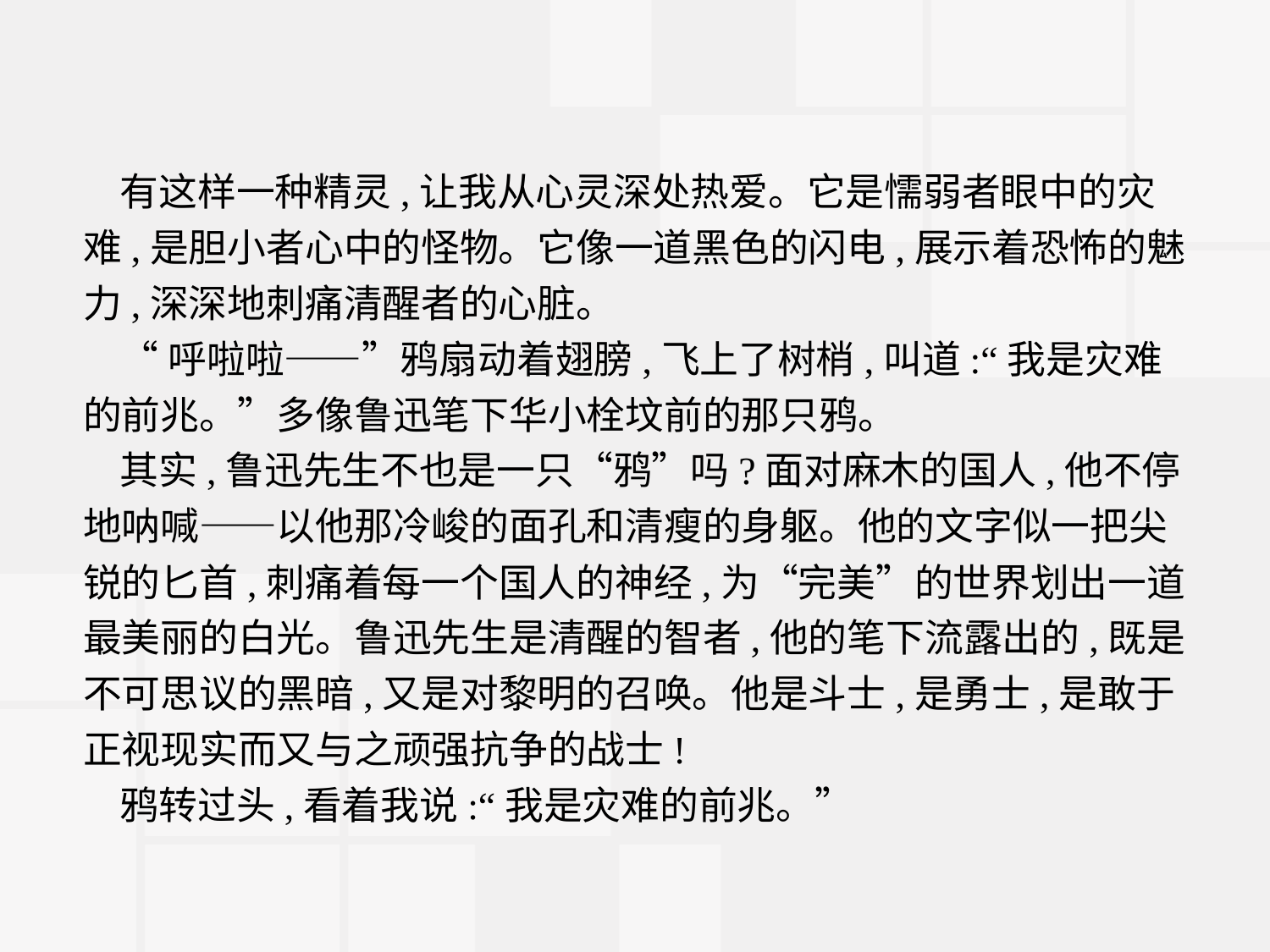

有这样一种精灵,让我从心灵深处热爱。它是懦弱者眼中的灾难,是胆小者心中的怪物。它像一道黑色的闪电,展示着恐怖的魅力,深深地刺痛清醒者的心脏。
“呼啦啦——”鸦扇动着翅膀,飞上了树梢,叫道:“我是灾难的前兆。”多像鲁迅笔下华小栓坟前的那只鸦。
其实,鲁迅先生不也是一只“鸦”吗?面对麻木的国人,他不停地呐喊——以他那冷峻的面孔和清瘦的身躯。他的文字似一把尖锐的匕首,刺痛着每一个国人的神经,为“完美”的世界划出一道最美丽的白光。鲁迅先生是清醒的智者,他的笔下流露出的,既是不可思议的黑暗,又是对黎明的召唤。他是斗士,是勇士,是敢于正视现实而又与之顽强抗争的战士!
鸦转过头,看着我说:“我是灾难的前兆。”